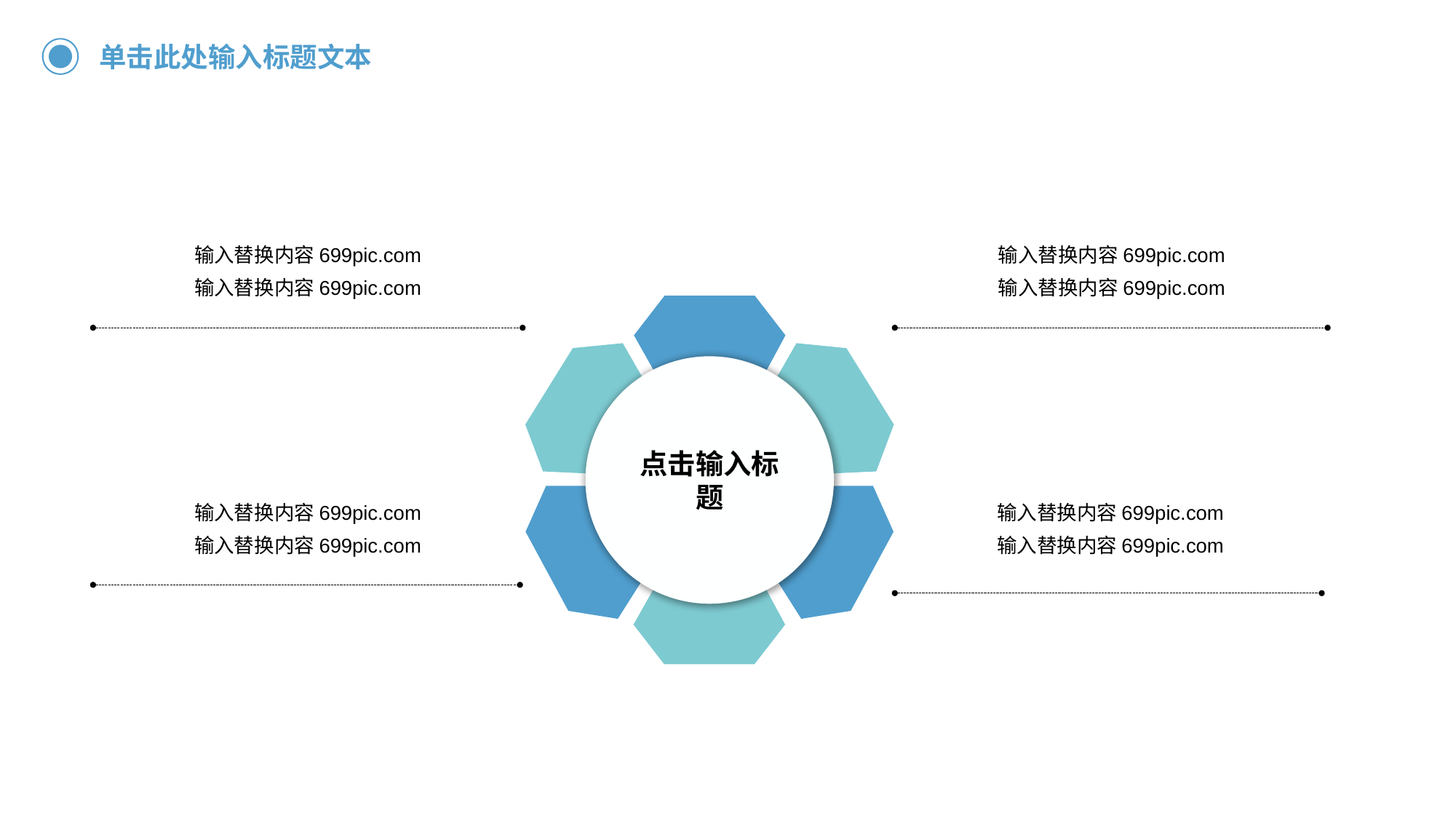

单击此处输入标题文本

输入替换内容699pic.com
输入替换内容699pic.com
输入替换内容699pic.com
输入替换内容699pic.com

点击输入标题

输入替换内容699pic.com
输入替换内容699pic.com
输入替换内容699pic.com
输入替换内容699pic.com